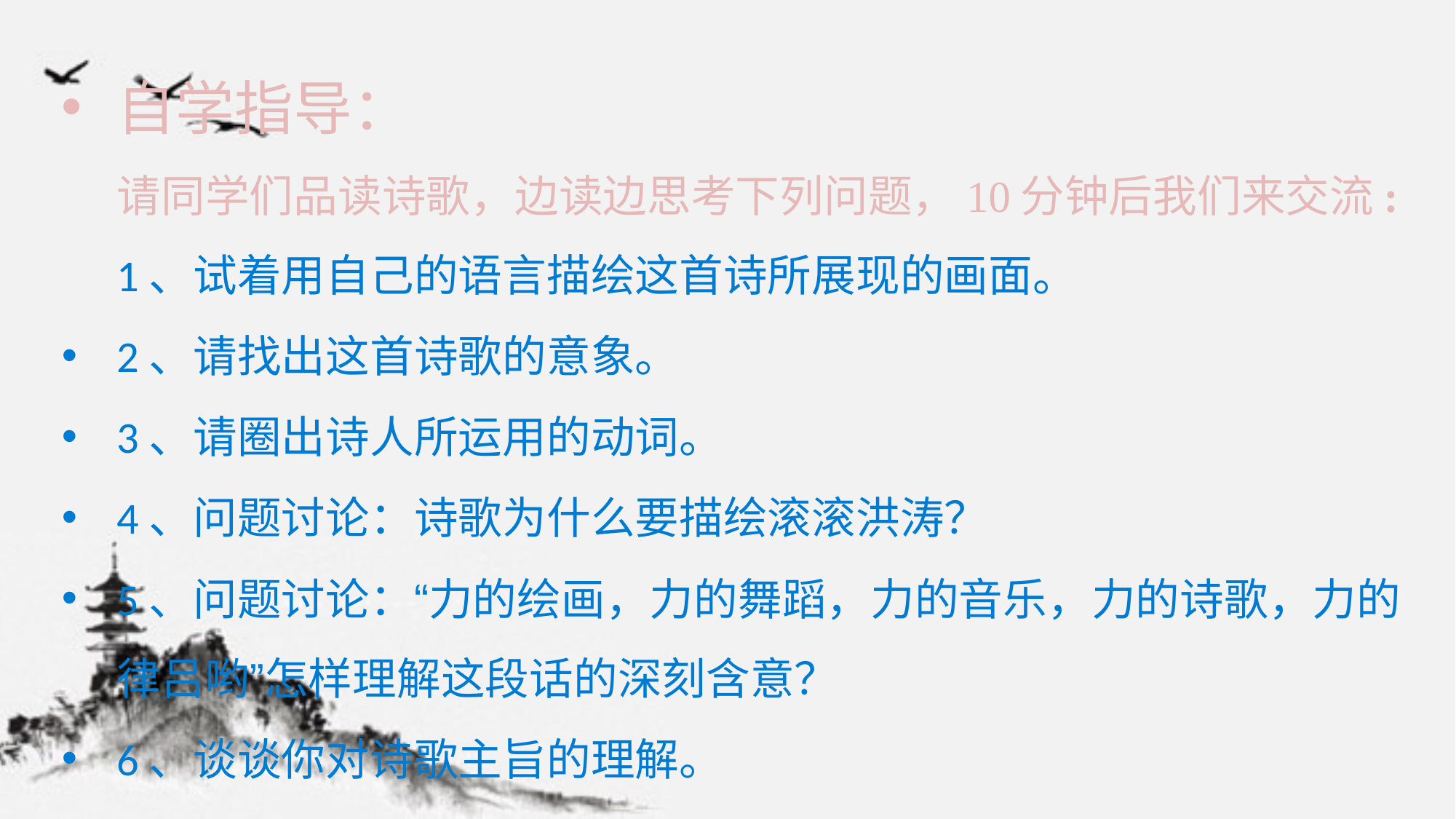

自学指导：
请同学们品读诗歌，边读边思考下列问题，10分钟后我们来交流:
1、试着用自己的语言描绘这首诗所展现的画面。
2、请找出这首诗歌的意象。
3、请圈出诗人所运用的动词。
4、问题讨论：诗歌为什么要描绘滚滚洪涛？
5、问题讨论：“力的绘画，力的舞蹈，力的音乐，力的诗歌，力的律吕哟”怎样理解这段话的深刻含意？
6、谈谈你对诗歌主旨的理解。